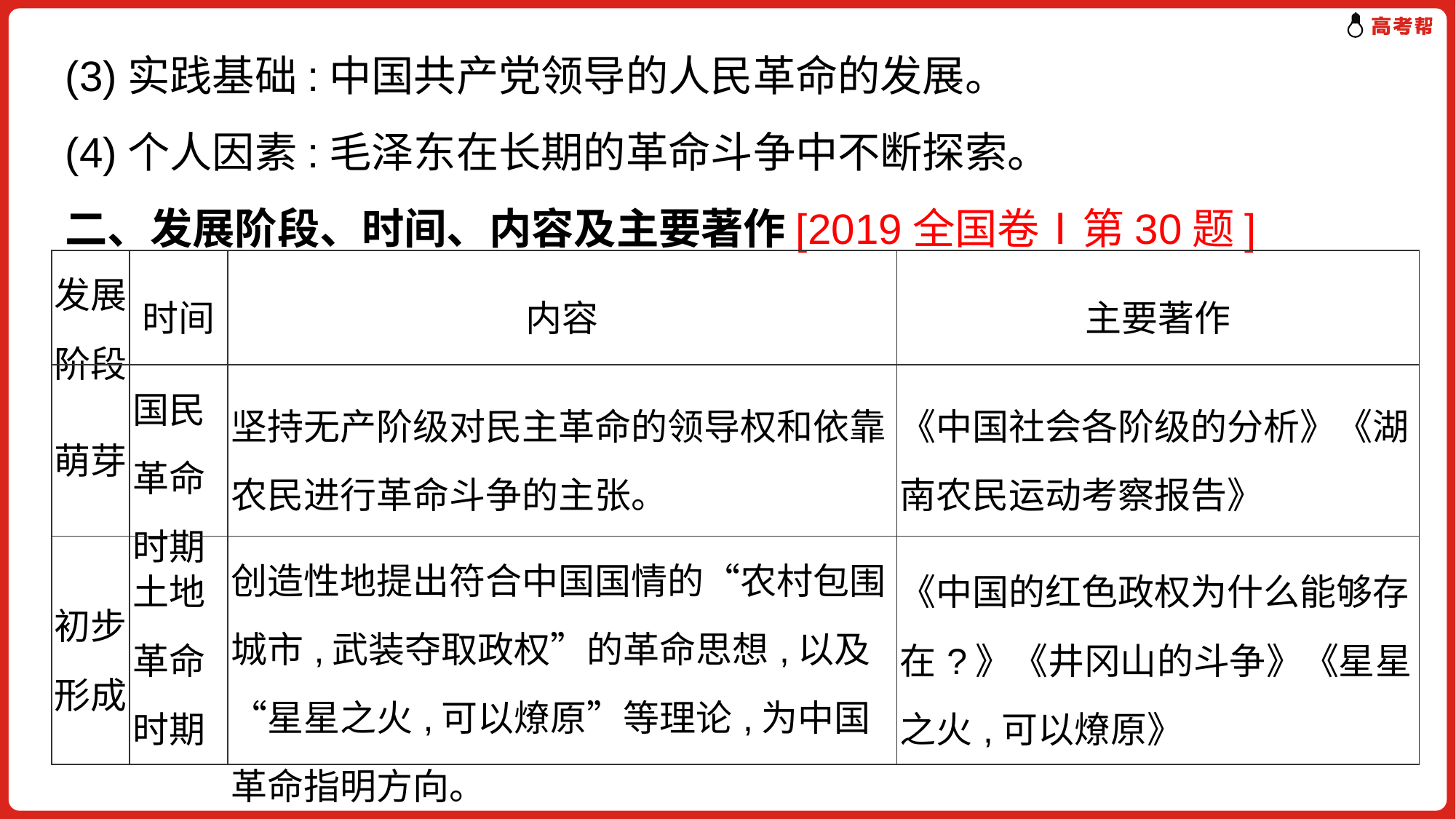

(3)实践基础:中国共产党领导的人民革命的发展。
(4)个人因素:毛泽东在长期的革命斗争中不断探索。
二、发展阶段、时间、内容及主要著作[2019全国卷Ⅰ第30题]
| 发展阶段 | 时间 | 内容 | 主要著作 |
| --- | --- | --- | --- |
| 萌芽 | 国民革命时期 | 坚持无产阶级对民主革命的领导权和依靠农民进行革命斗争的主张。 | 《中国社会各阶级的分析》《湖南农民运动考察报告》 |
| 初步形成 | 土地革命时期 | 创造性地提出符合中国国情的“农村包围城市,武装夺取政权”的革命思想,以及“星星之火,可以燎原”等理论,为中国革命指明方向。 | 《中国的红色政权为什么能够存在?》《井冈山的斗争》《星星之火,可以燎原》 |